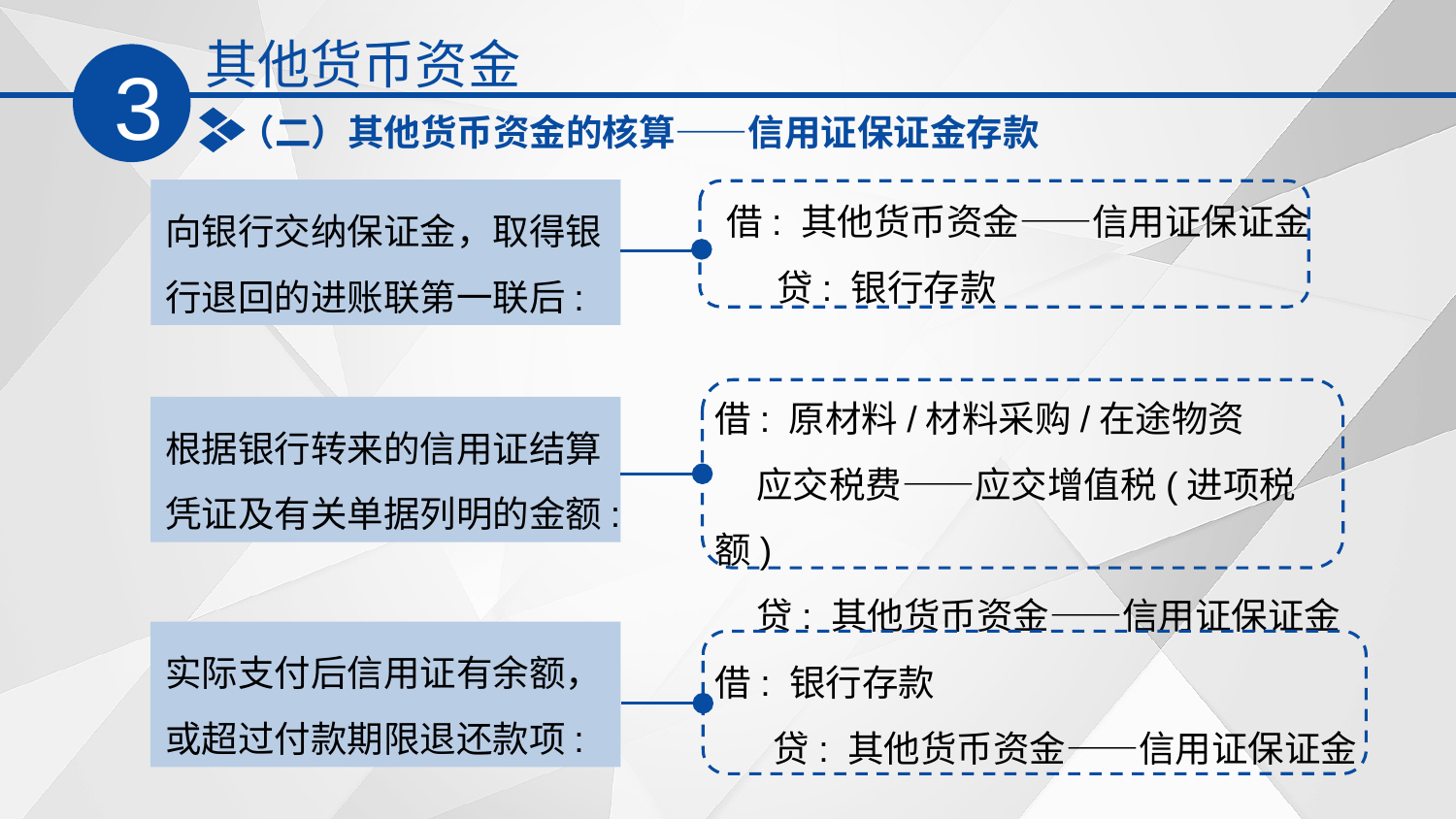

其他货币资金
3

（二）其他货币资金的核算——信用证保证金存款

借: 其他货币资金——信用证保证金
     贷: 银行存款
向银行交纳保证金，取得银行退回的进账联第一联后:

借: 原材料/材料采购/在途物资
    应交税费——应交增值税(进项税额)
    贷: 其他货币资金——信用证保证金

根据银行转来的信用证结算凭证及有关单据列明的金额:
实际支付后信用证有余额，或超过付款期限退还款项:

借: 银行存款
      贷: 其他货币资金——信用证保证金